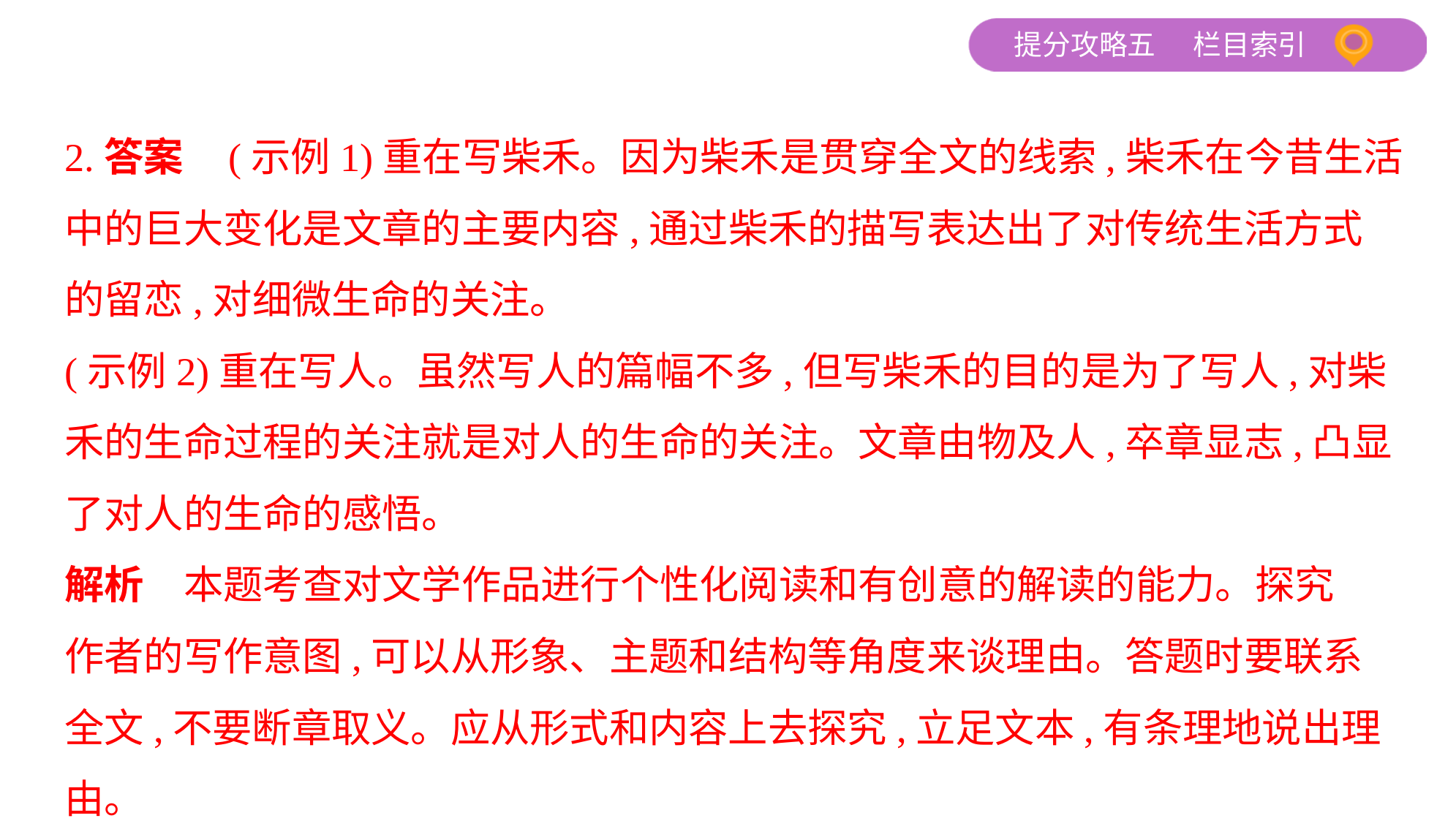

2.答案    (示例1)重在写柴禾。因为柴禾是贯穿全文的线索,柴禾在今昔生活
中的巨大变化是文章的主要内容,通过柴禾的描写表达出了对传统生活方式
的留恋,对细微生命的关注。
(示例2)重在写人。虽然写人的篇幅不多,但写柴禾的目的是为了写人,对柴
禾的生命过程的关注就是对人的生命的关注。文章由物及人,卒章显志,凸显
了对人的生命的感悟。
解析　本题考查对文学作品进行个性化阅读和有创意的解读的能力。探究
作者的写作意图,可以从形象、主题和结构等角度来谈理由。答题时要联系
全文,不要断章取义。应从形式和内容上去探究,立足文本,有条理地说出理由。